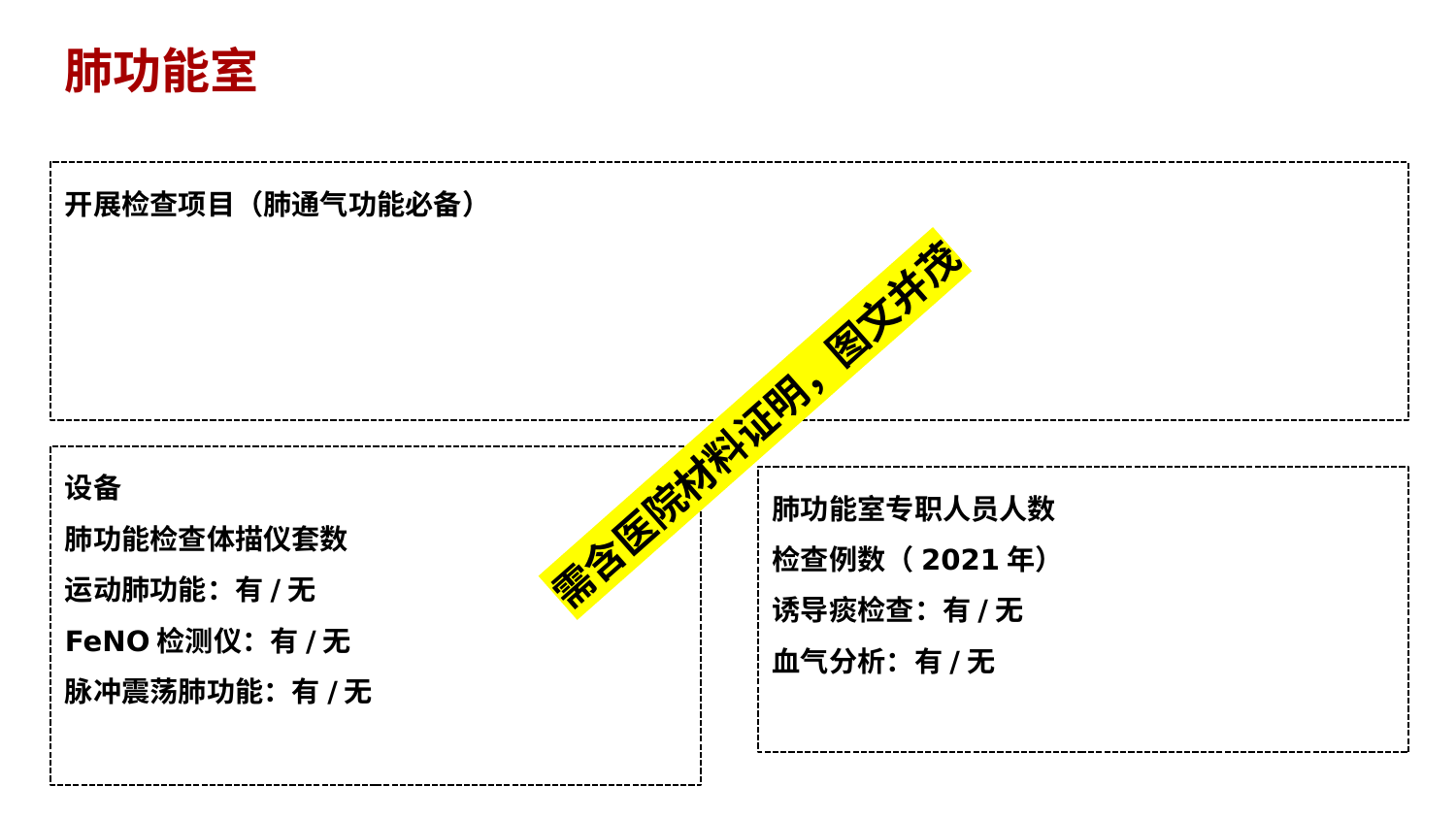

肺功能室
开展检查项目（肺通气功能必备）
需含医院材料证明，图文并茂
设备
肺功能检查体描仪套数
运动肺功能：有/无
FeNO检测仪：有/无
脉冲震荡肺功能：有/无
肺功能室专职人员人数
检查例数（2021年）
诱导痰检查：有/无
血气分析：有/无